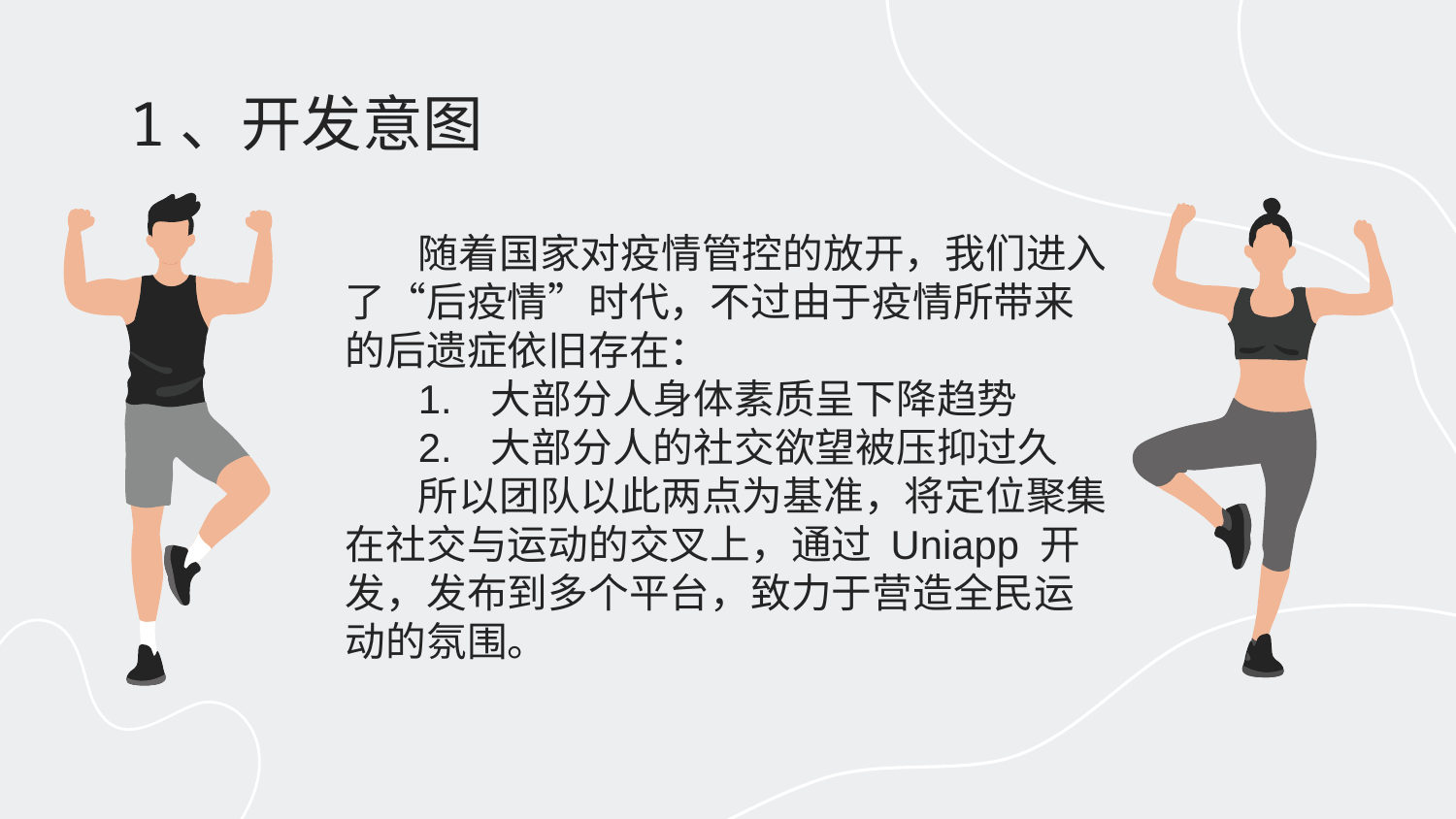

# 1、开发意图
随着国家对疫情管控的放开，我们进入了“后疫情”时代，不过由于疫情所带来的后遗症依旧存在：
1.	大部分人身体素质呈下降趋势
2.	大部分人的社交欲望被压抑过久
所以团队以此两点为基准，将定位聚集在社交与运动的交叉上，通过 Uniapp 开发，发布到多个平台，致力于营造全民运动的氛围。